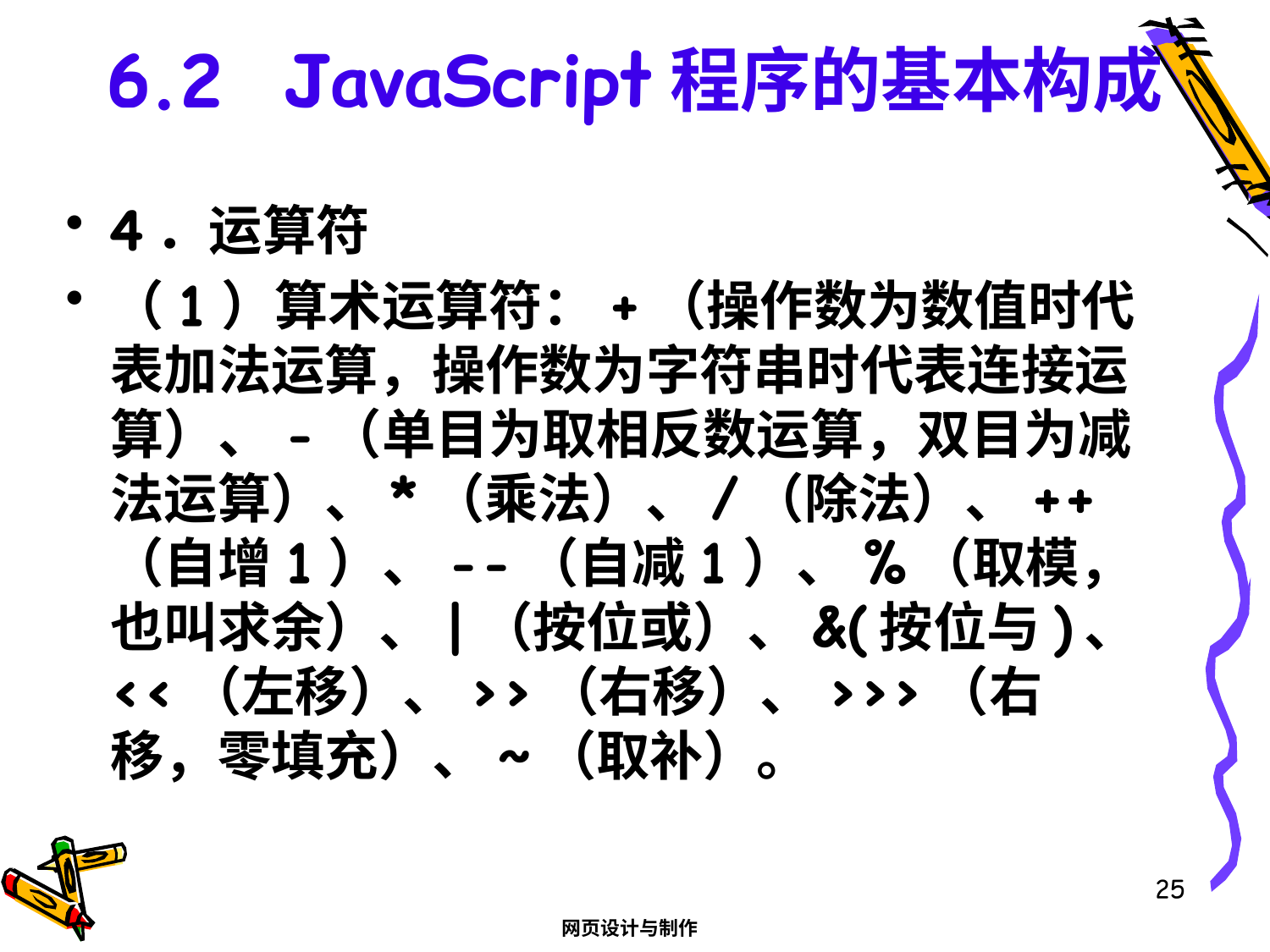

# 6.2  JavaScript程序的基本构成
4．运算符
（1）算术运算符：+（操作数为数值时代表加法运算，操作数为字符串时代表连接运算）、-（单目为取相反数运算，双目为减法运算）、*（乘法）、/（除法）、++（自增1）、--（自减1）、%（取模，也叫求余）、|（按位或）、&(按位与)、<<（左移）、>>（右移）、>>>（右移，零填充）、~（取补）。
25
网页设计与制作